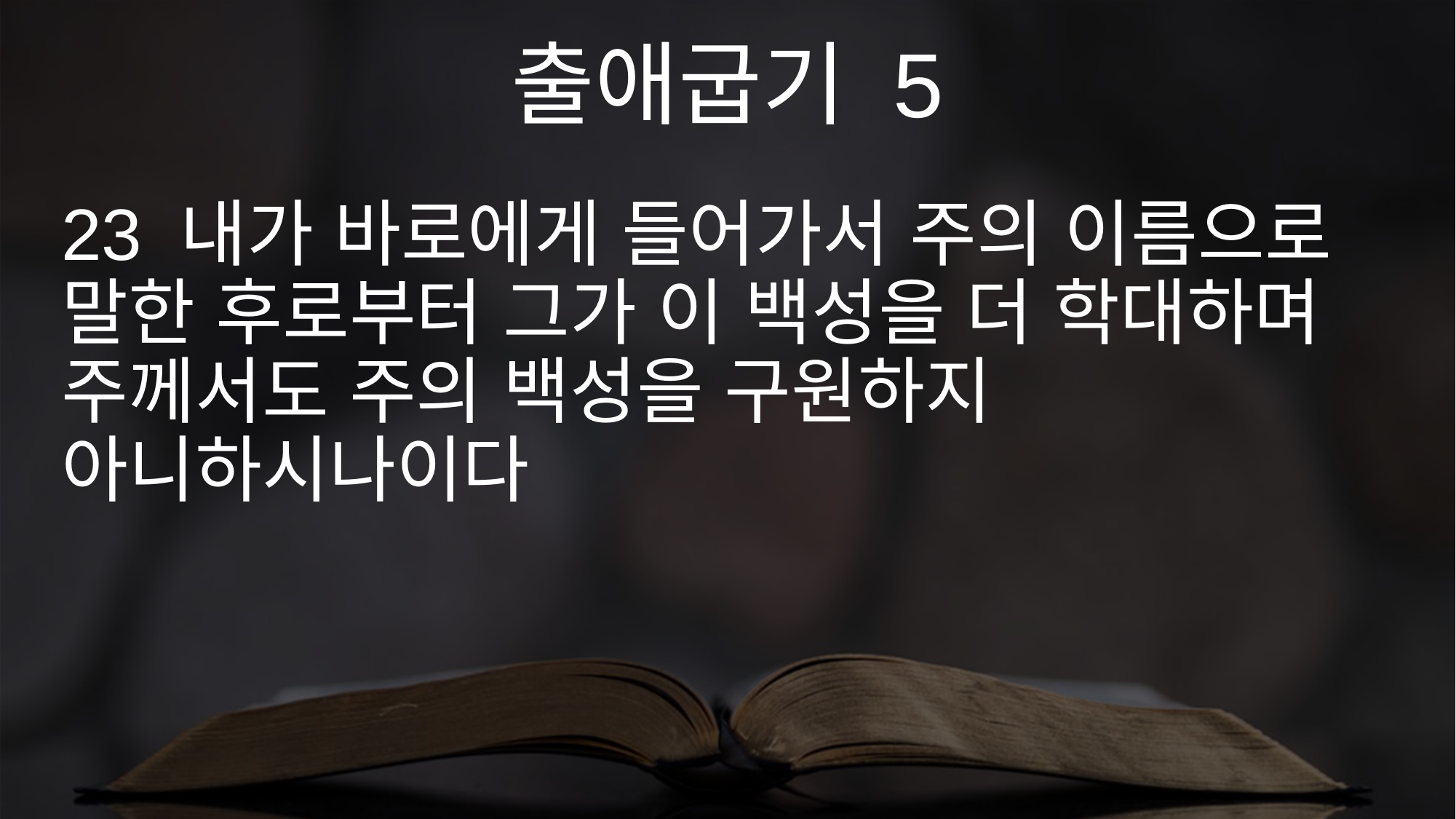

출애굽기 5
23 내가 바로에게 들어가서 주의 이름으로 말한 후로부터 그가 이 백성을 더 학대하며 주께서도 주의 백성을 구원하지 아니하시나이다